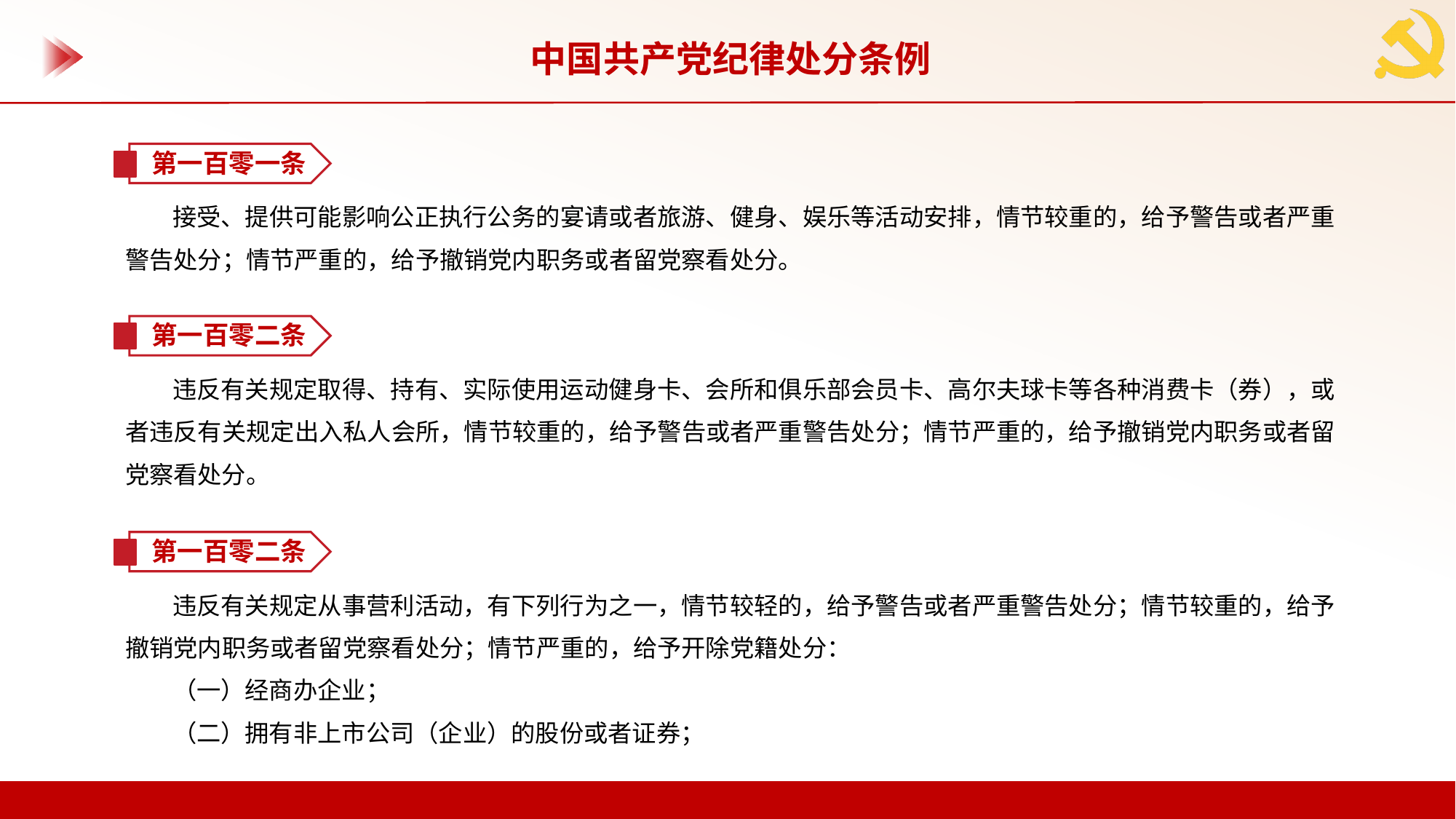

中国共产党纪律处分条例
第一百零一条

接受、提供可能影响公正执行公务的宴请或者旅游、健身、娱乐等活动安排，情节较重的，给予警告或者严重警告处分；情节严重的，给予撤销党内职务或者留党察看处分。
第一百零二条

违反有关规定取得、持有、实际使用运动健身卡、会所和俱乐部会员卡、高尔夫球卡等各种消费卡（券），或者违反有关规定出入私人会所，情节较重的，给予警告或者严重警告处分；情节严重的，给予撤销党内职务或者留党察看处分。
第一百零二条

违反有关规定从事营利活动，有下列行为之一，情节较轻的，给予警告或者严重警告处分；情节较重的，给予撤销党内职务或者留党察看处分；情节严重的，给予开除党籍处分：
（一）经商办企业；
（二）拥有非上市公司（企业）的股份或者证券；